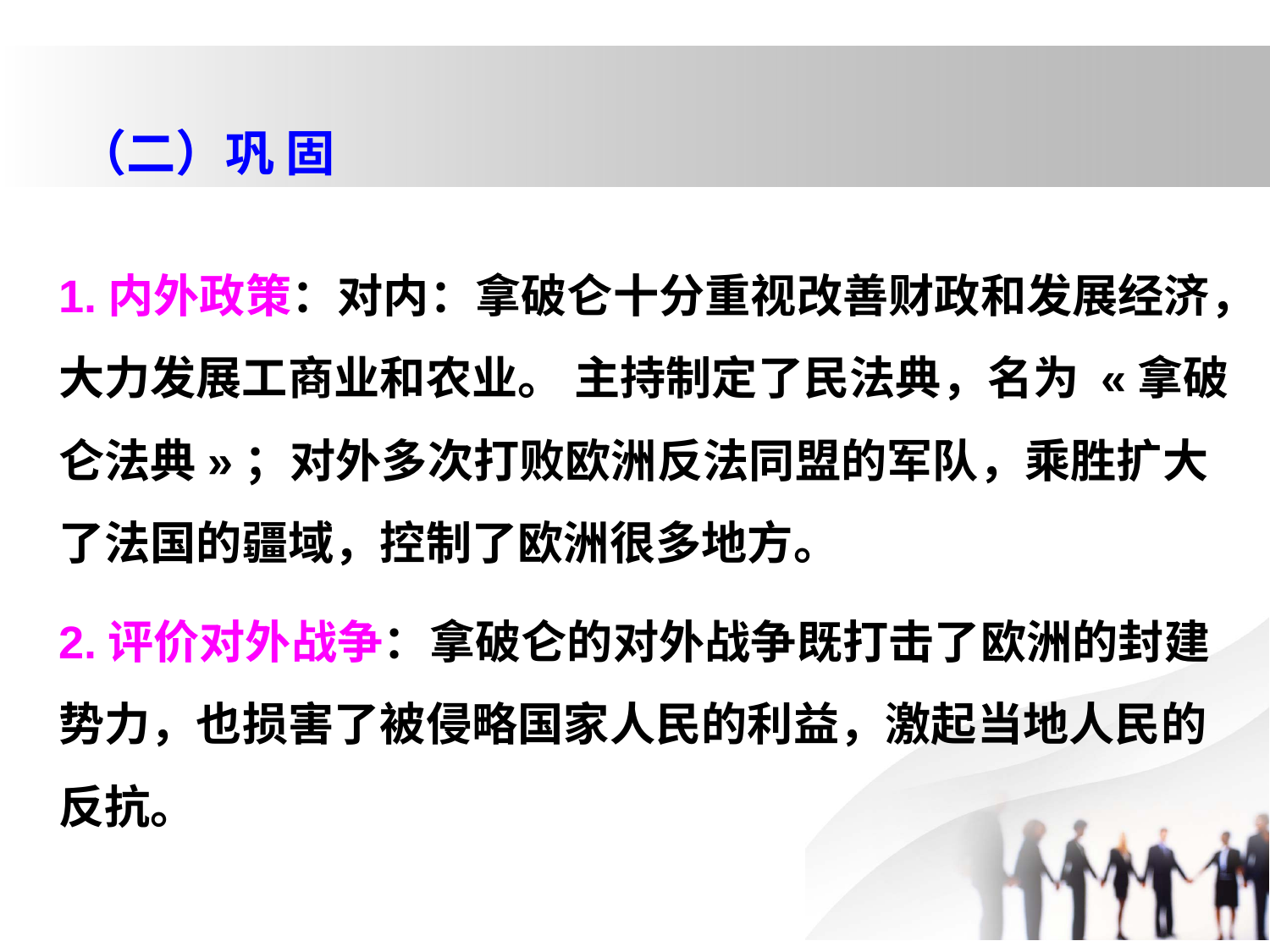

（二）巩 固
1.内外政策：对内：拿破仑十分重视改善财政和发展经济，大力发展工商业和农业。 主持制定了民法典，名为 «拿破仑法典»；对外多次打败欧洲反法同盟的军队，乘胜扩大了法国的疆域，控制了欧洲很多地方。
2.评价对外战争：拿破仑的对外战争既打击了欧洲的封建势力，也损害了被侵略国家人民的利益，激起当地人民的反抗。